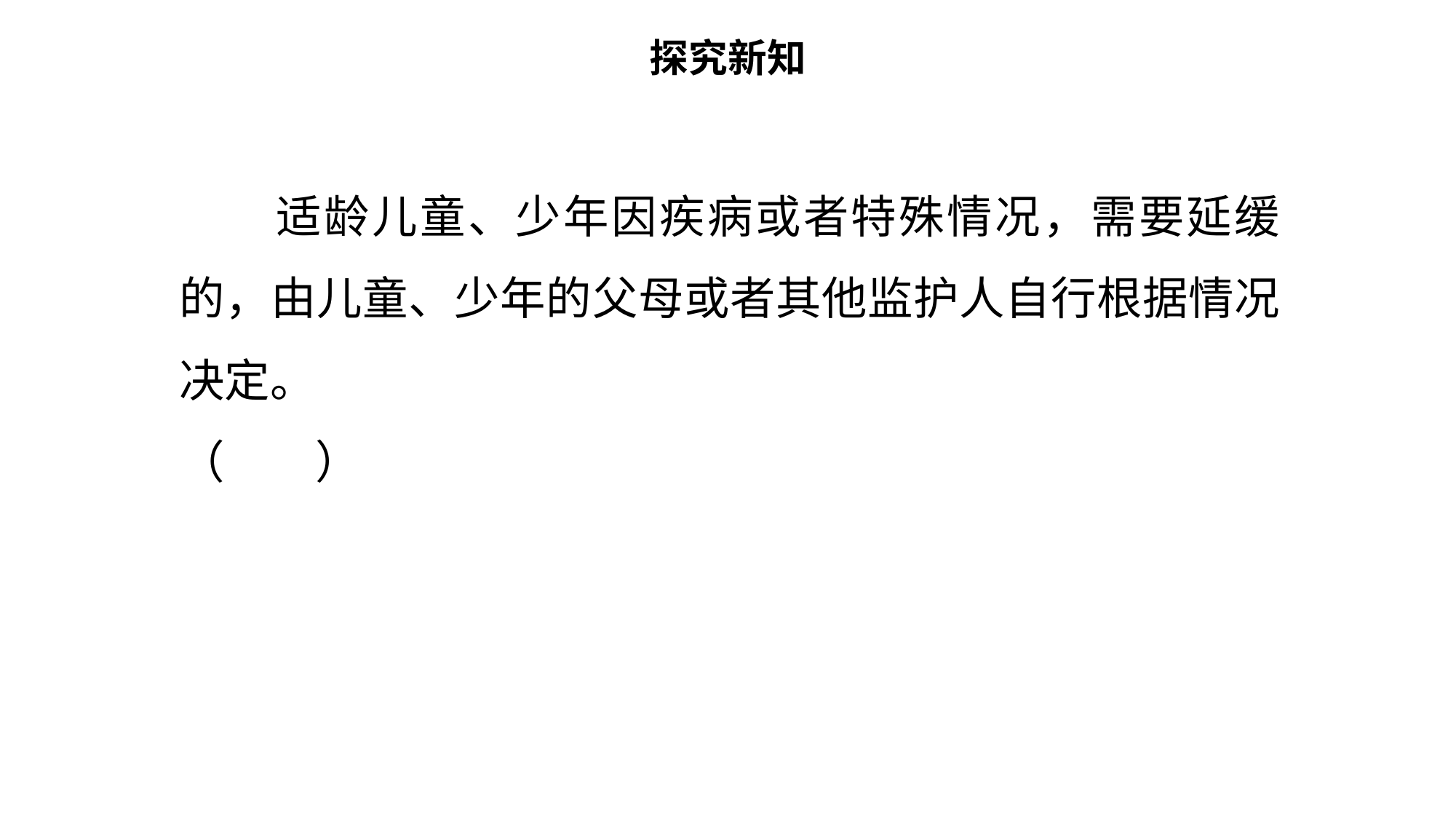

# 探究新知
适龄儿童、少年因疾病或者特殊情况，需要延缓的，由儿童、少年的父母或者其他监护人自行根据情况决定。
（　　）